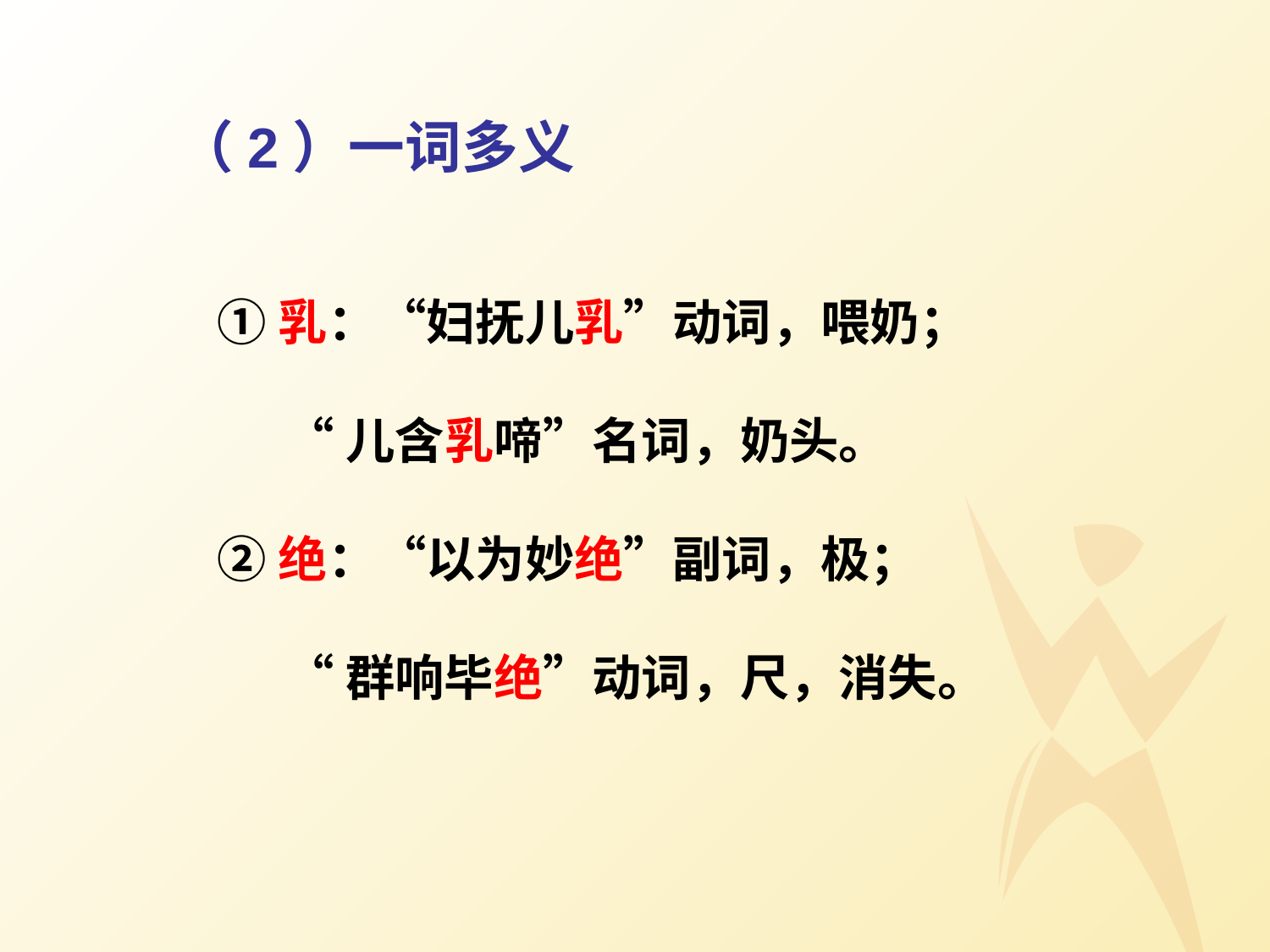

（2）一词多义
①乳：“妇抚儿乳”动词，喂奶；
      “儿含乳啼”名词，奶头。
②绝：“以为妙绝”副词，极；
      “群响毕绝”动词，尺，消失。